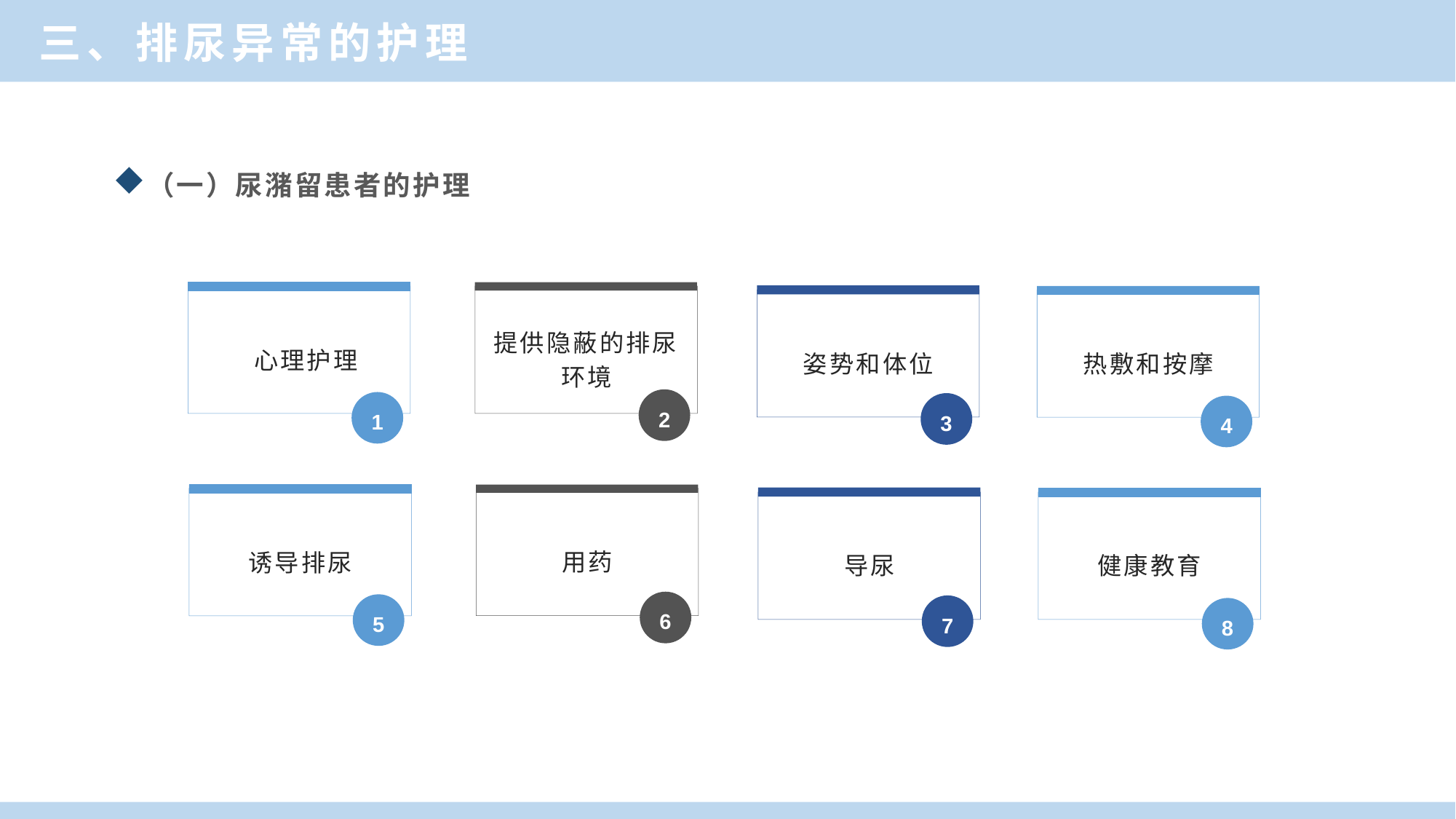

三、排尿异常的护理
（一）尿潴留患者的护理

 心理护理
1

提供隐蔽的排尿环境
2

姿势和体位
3

热敷和按摩
4

诱导排尿
5

用药
6

导尿
7

健康教育
8